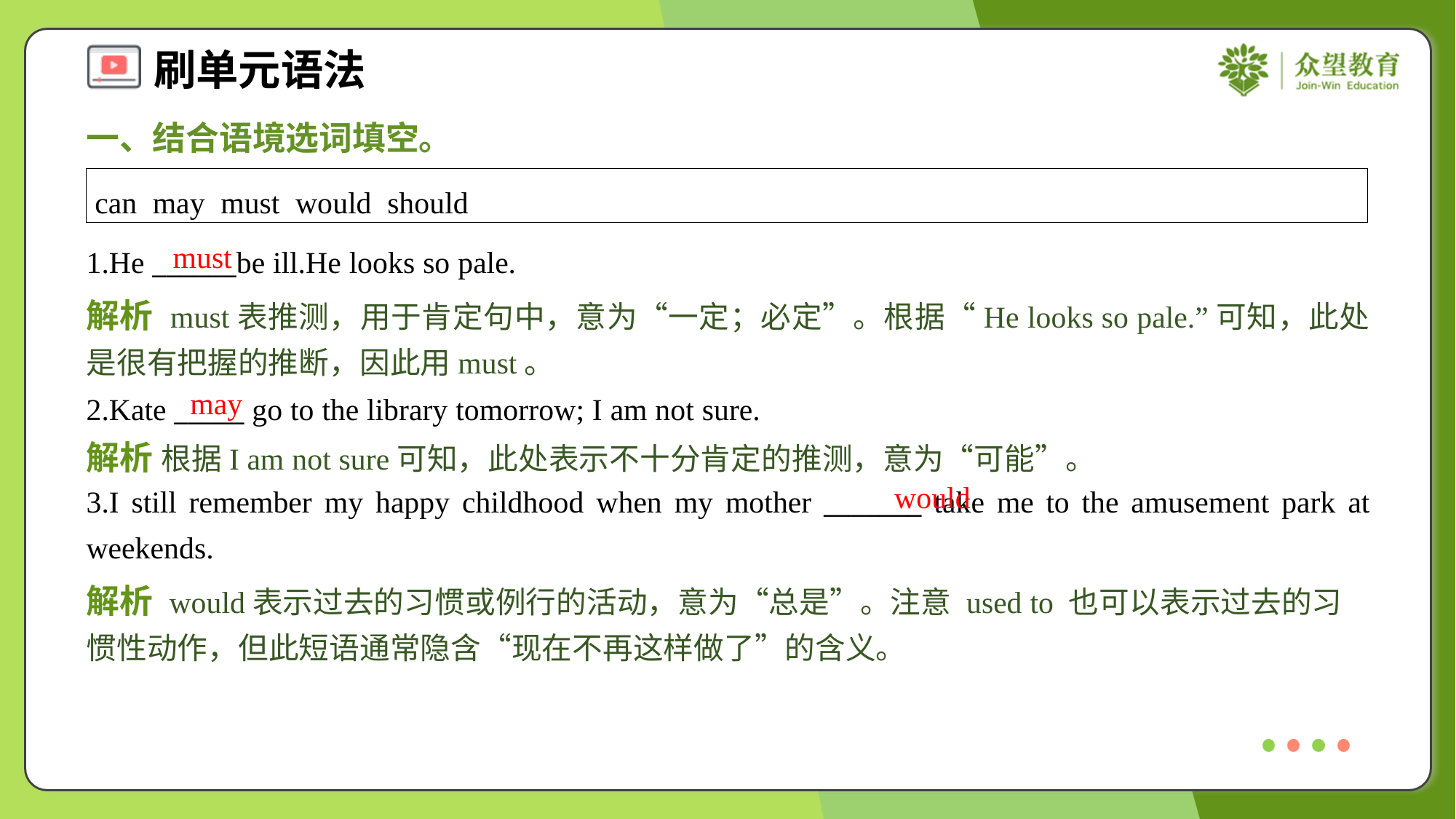

一、结合语境选词填空。
| can may must would should |
| --- |
must
1.He ______be ill.He looks so pale.
解析 must表推测，用于肯定句中，意为“一定；必定”。根据“He looks so pale.”可知，此处是很有把握的推断，因此用must。
may
2.Kate _____ go to the library tomorrow; I am not sure.
解析 根据I am not sure可知，此处表示不十分肯定的推测，意为“可能”。
would
3.I still remember my happy childhood when my mother _______ take me to the amusement park at weekends.
解析 would表示过去的习惯或例行的活动，意为“总是”。注意 used to 也可以表示过去的习惯性动作，但此短语通常隐含“现在不再这样做了”的含义。